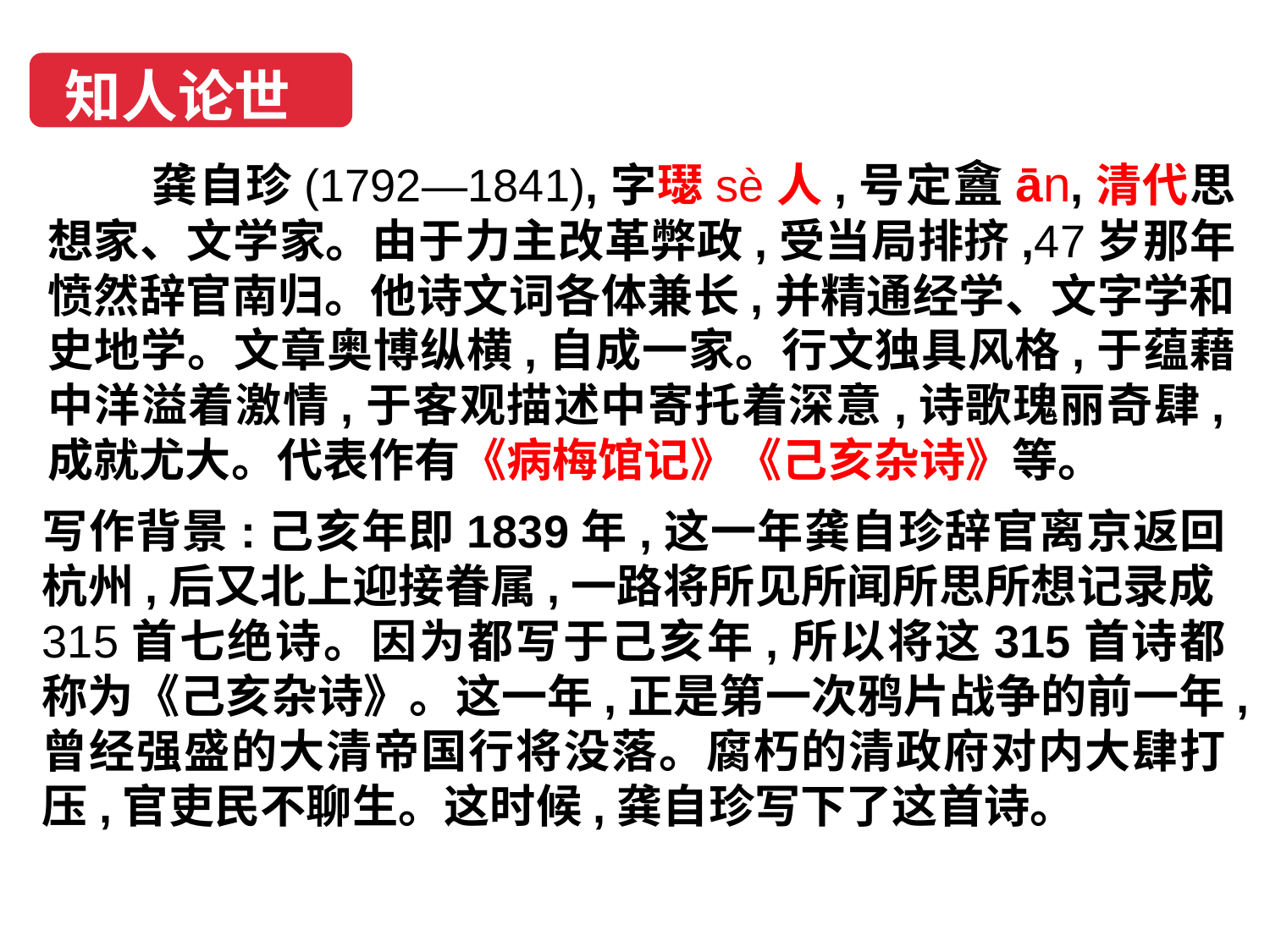

知人论世
        龚自珍(1792—1841),字璱sè人,号定盦ān,清代思想家、文学家。由于力主改革弊政,受当局排挤,47岁那年愤然辞官南归。他诗文词各体兼长,并精通经学、文字学和史地学。文章奥博纵横,自成一家。行文独具风格,于蕴藉中洋溢着激情,于客观描述中寄托着深意,诗歌瑰丽奇肆,成就尤大。代表作有《病梅馆记》《己亥杂诗》等。
写作背景:己亥年即1839年,这一年龚自珍辞官离京返回杭州,后又北上迎接眷属,一路将所见所闻所思所想记录成315首七绝诗。因为都写于己亥年,所以将这315首诗都称为《己亥杂诗》。这一年,正是第一次鸦片战争的前一年,曾经强盛的大清帝国行将没落。腐朽的清政府对内大肆打压,官吏民不聊生。这时候,龚自珍写下了这首诗。